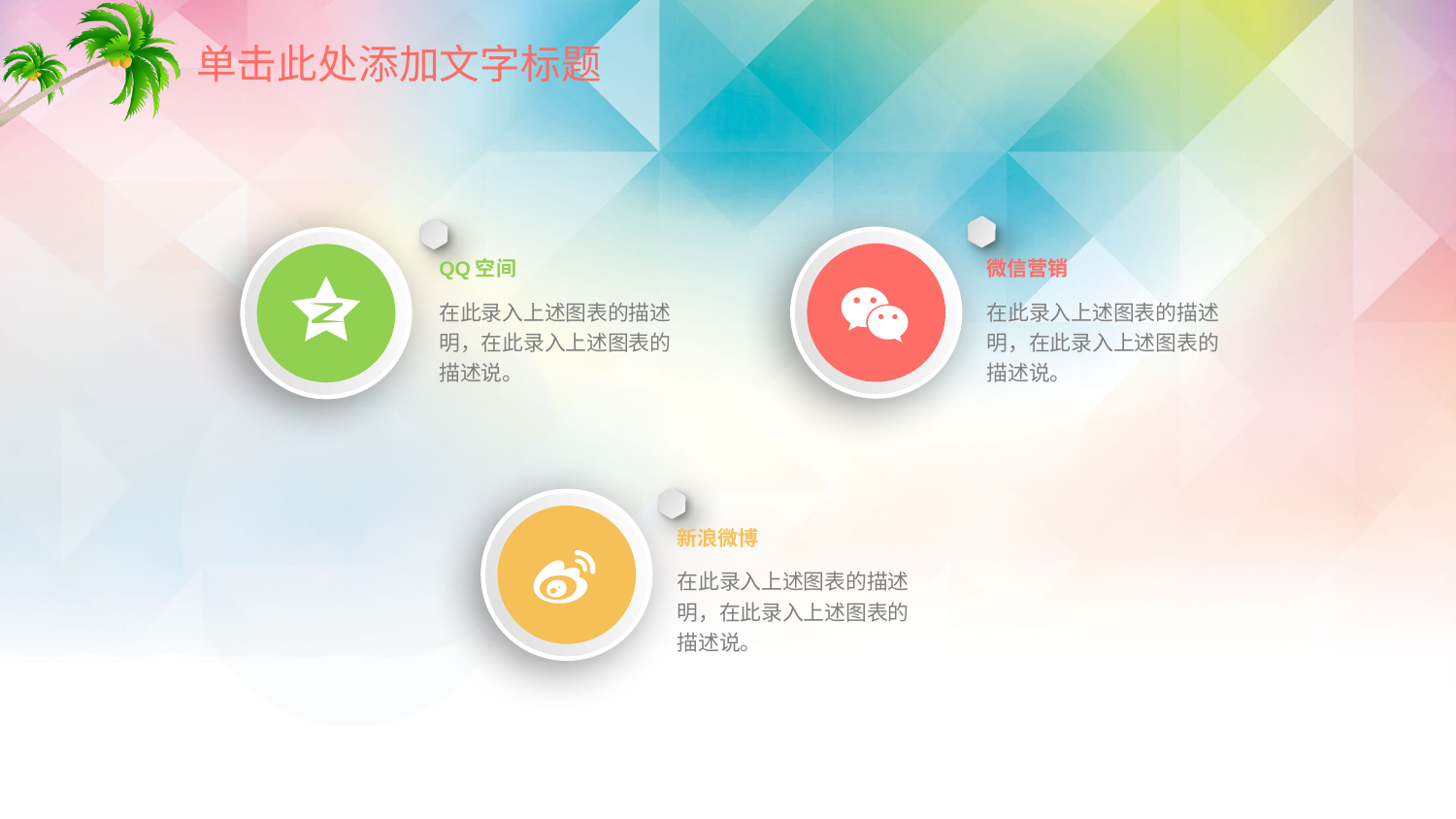

QQ空间
微信营销

在此录入上述图表的描述明，在此录入上述图表的描述说。
在此录入上述图表的描述明，在此录入上述图表的描述说。

新浪微博

在此录入上述图表的描述明，在此录入上述图表的描述说。